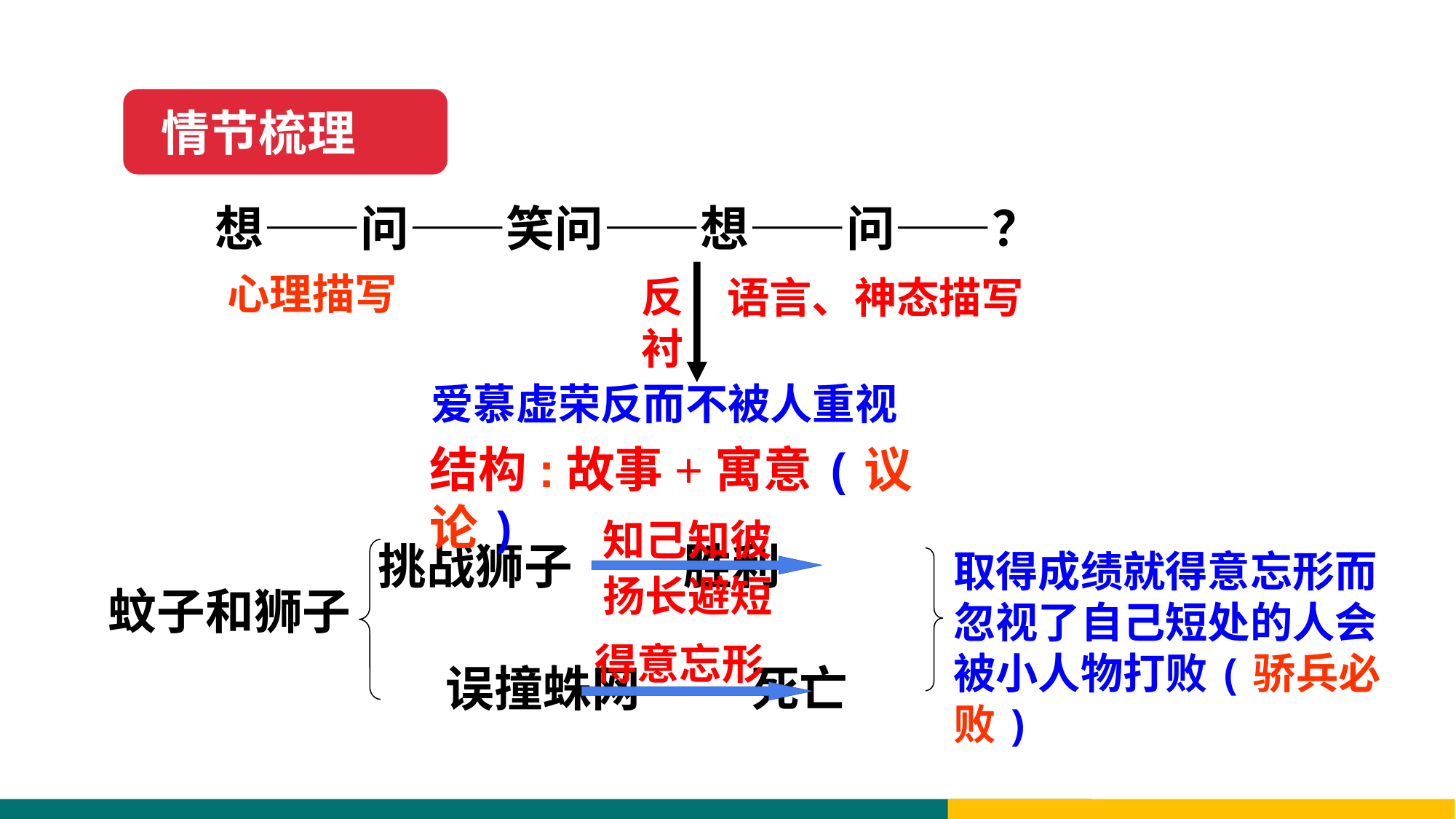

情节梳理
想——问——笑问——想——问——？

心理描写
反衬
语言、神态描写
爱慕虚荣反而不被人重视
结构:故事+寓意(议论)
知己知彼
扬长避短
挑战狮子          胜利

取得成绩就得意忘形而忽视了自己短处的人会被小人物打败(骄兵必败)

蚊子和狮子
得意忘形
误撞蛛网          死亡